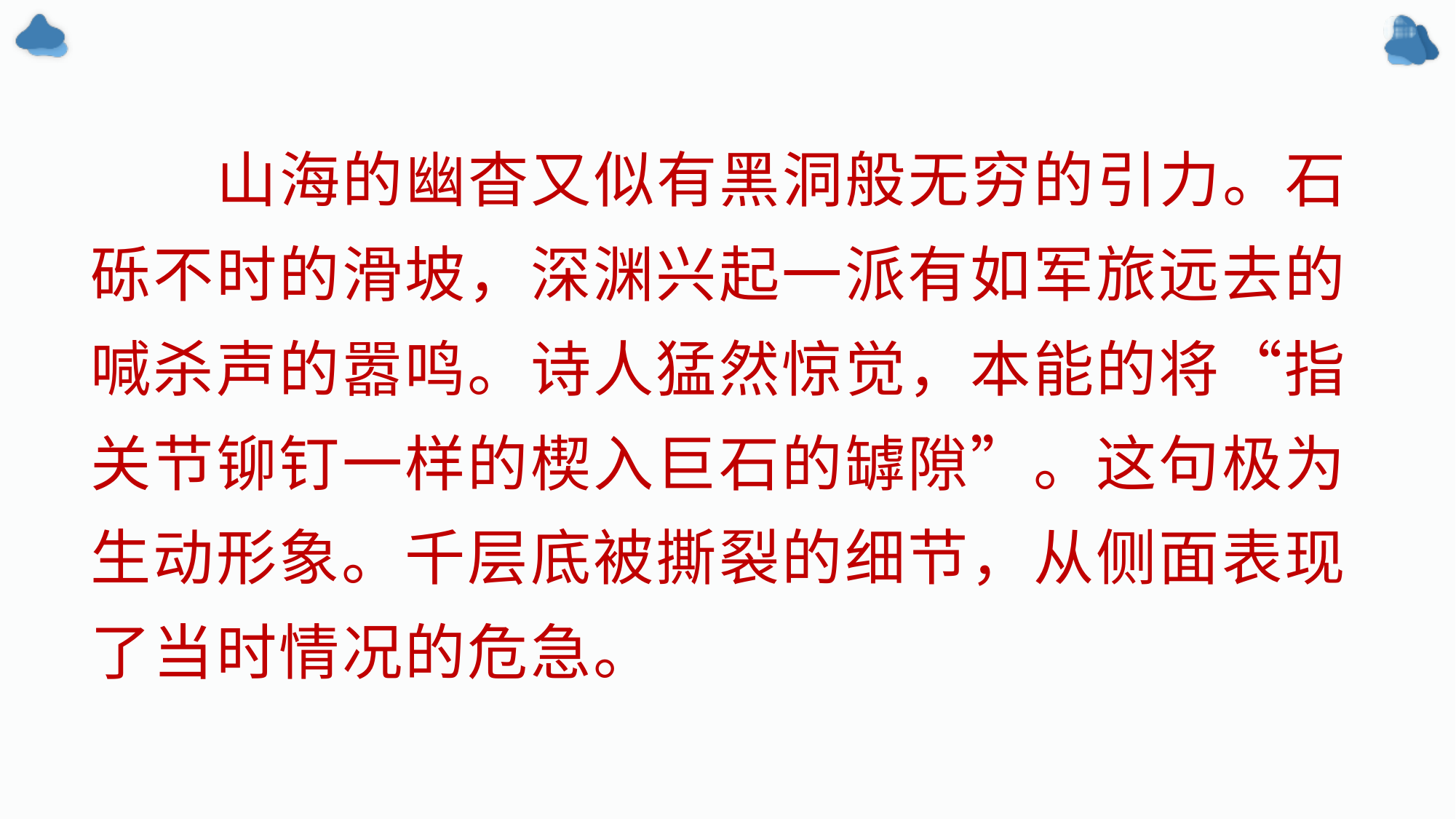

山海的幽杳又似有黑洞般无穷的引力。石砾不时的滑坡，深渊兴起一派有如军旅远去的喊杀声的嚣鸣。诗人猛然惊觉，本能的将“指关节铆钉一样的楔入巨石的罅隙”。这句极为生动形象。千层底被撕裂的细节，从侧面表现了当时情况的危急。